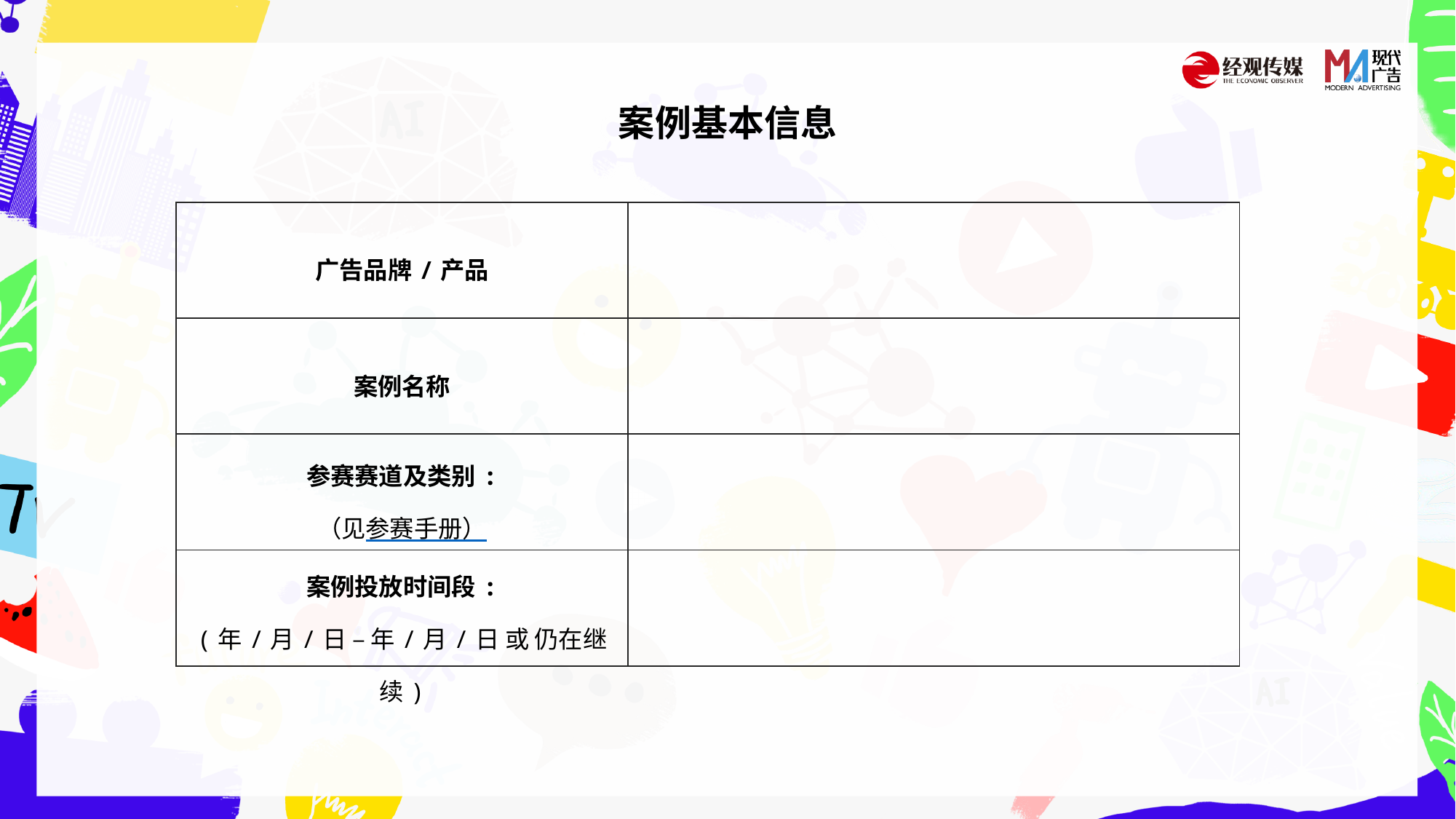

#
案例基本信息
| 广告品牌/产品 |  |
| --- | --- |
| 案例名称 |  |
| 参赛赛道及类别: （见参赛手册） |  |
| 案例投放时间段: (年/月/日 – 年/月/日 或 仍在继续) |  |